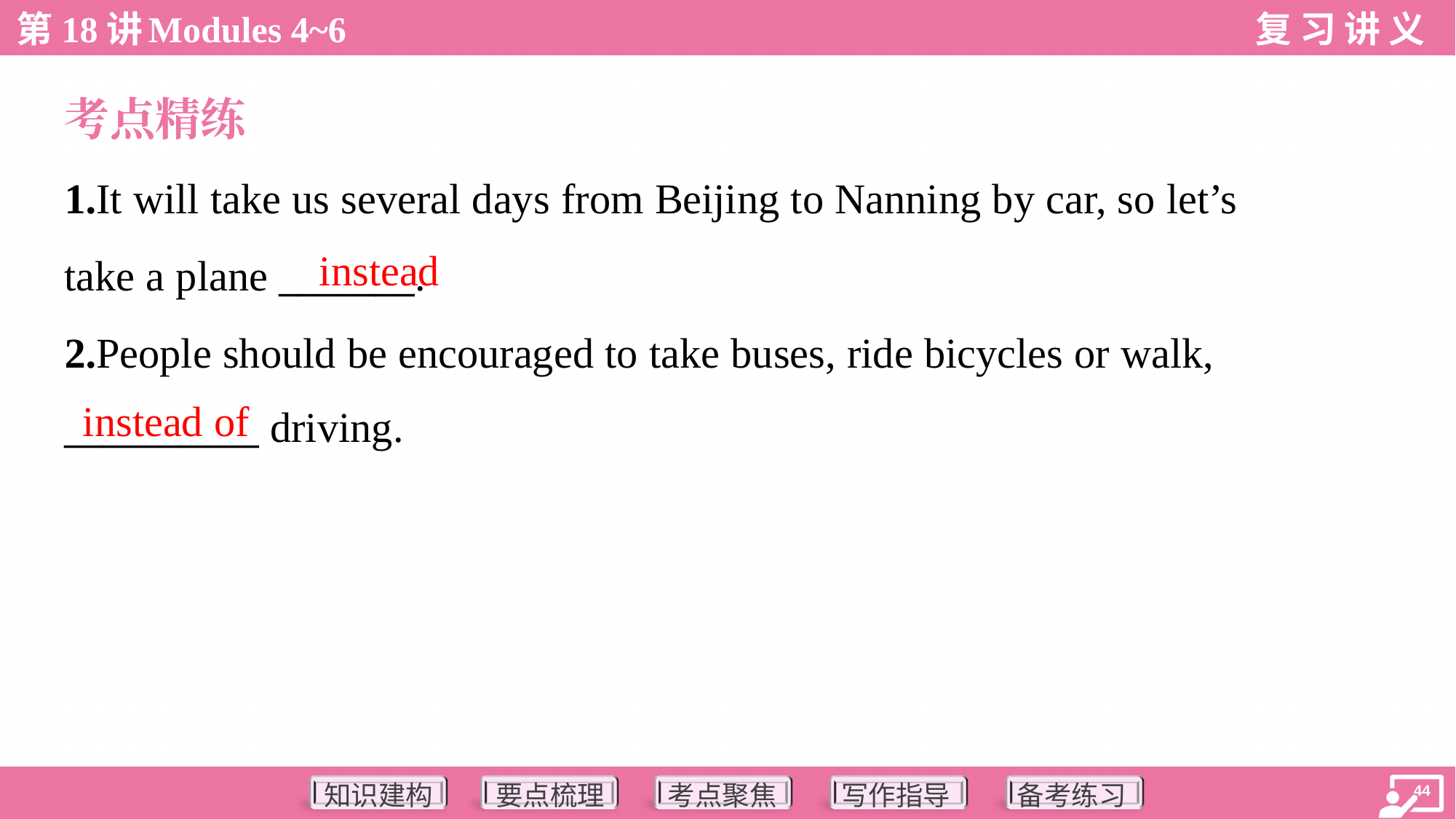

考点精练
1.It will take us several days from Beijing to Nanning by car, so let’s
take a plane _______.
2.People should be encouraged to take buses, ride bicycles or walk,
__________ driving.
instead
instead of